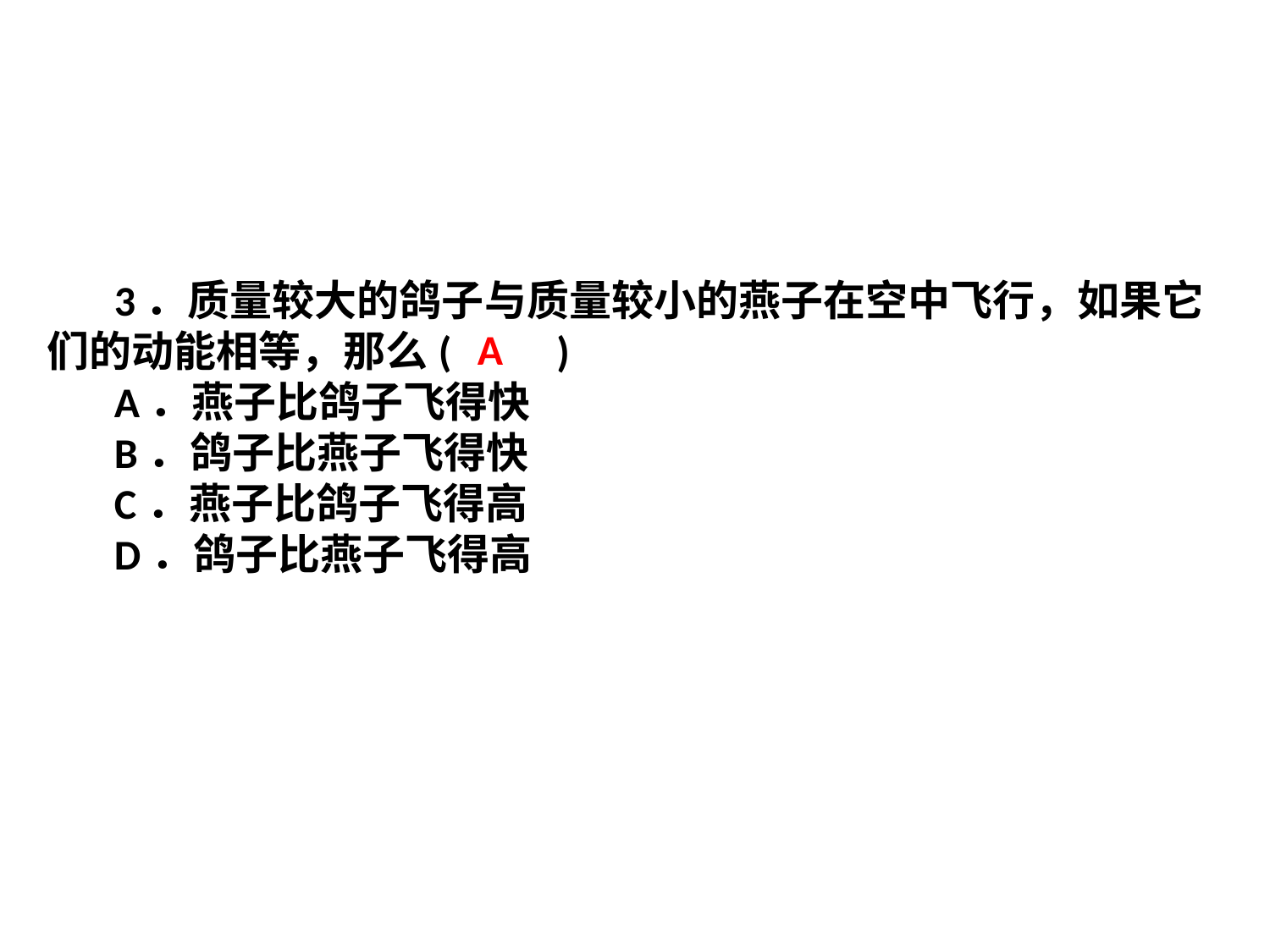

3．质量较大的鸽子与质量较小的燕子在空中飞行，如果它们的动能相等，那么(　　)
       A．燕子比鸽子飞得快
       B．鸽子比燕子飞得快
       C．燕子比鸽子飞得高
       D．鸽子比燕子飞得高
A